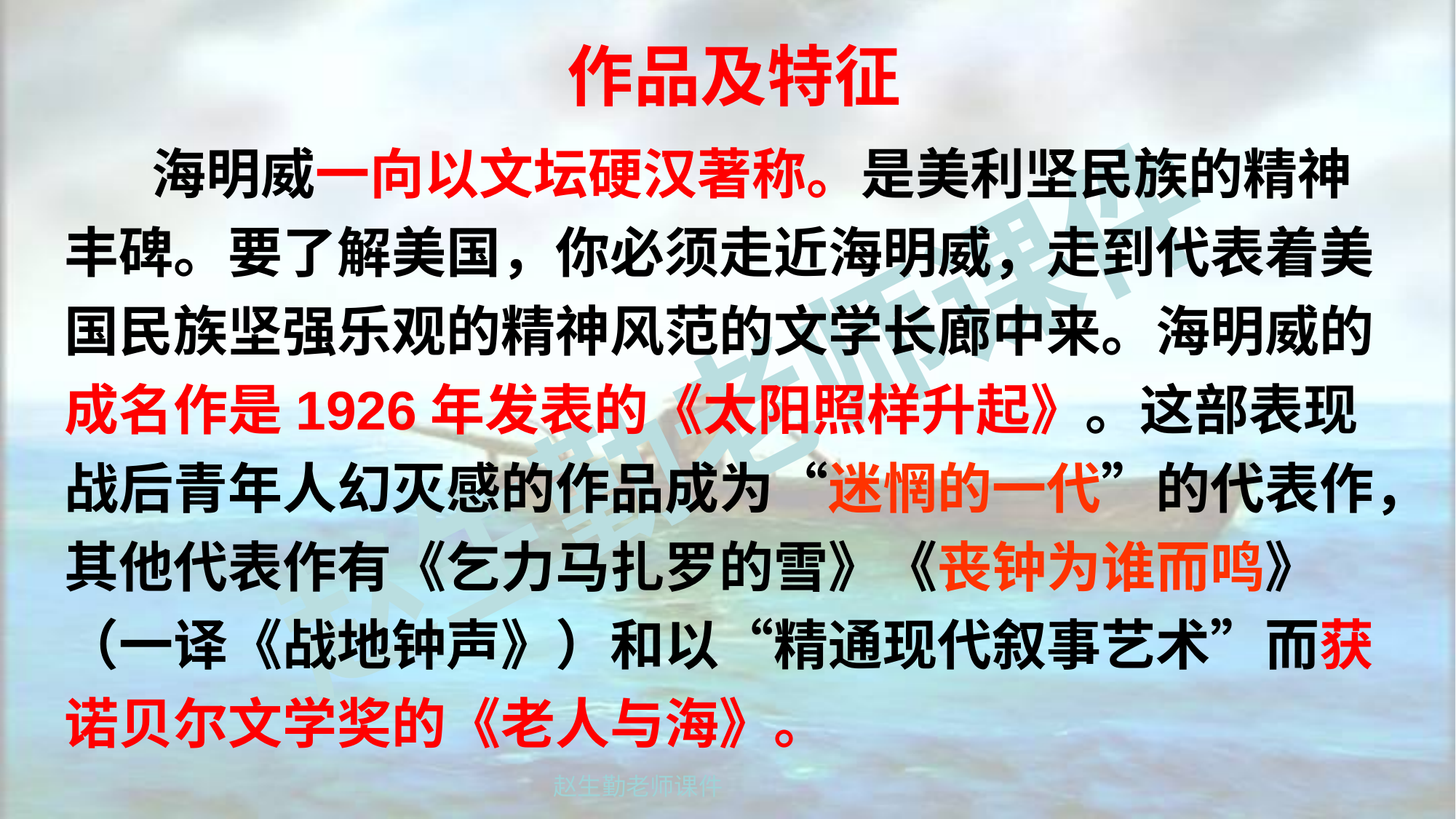

作品及特征
      海明威一向以文坛硬汉著称。是美利坚民族的精神丰碑。要了解美国，你必须走近海明威，走到代表着美国民族坚强乐观的精神风范的文学长廊中来。海明威的成名作是1926年发表的《太阳照样升起》。这部表现战后青年人幻灭感的作品成为“迷惘的一代”的代表作，其他代表作有《乞力马扎罗的雪》《丧钟为谁而鸣》（一译《战地钟声》）和以“精通现代叙事艺术”而获诺贝尔文学奖的《老人与海》。
赵生勤老师课件